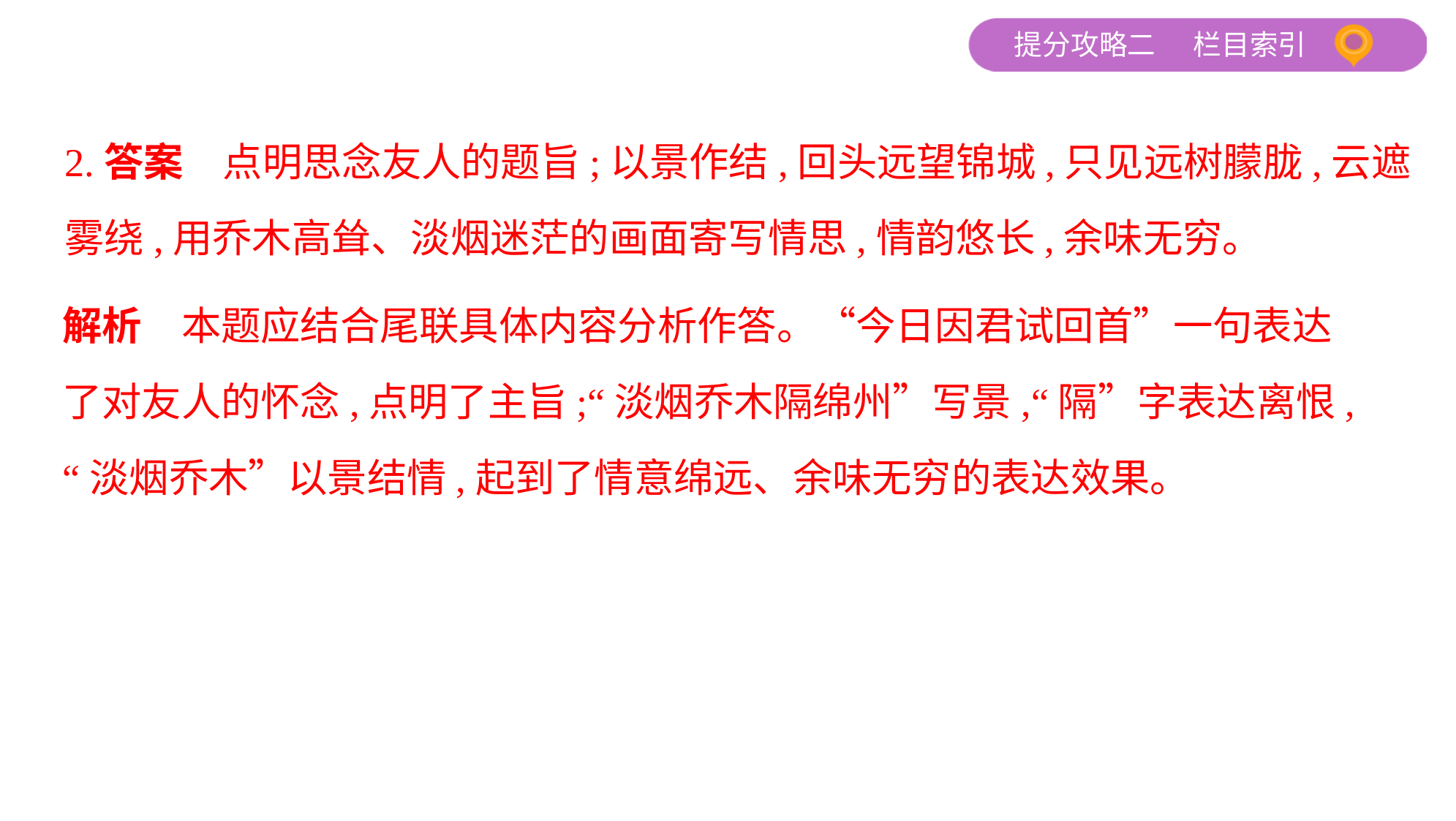

2.答案　点明思念友人的题旨;以景作结,回头远望锦城,只见远树朦胧,云遮
雾绕,用乔木高耸、淡烟迷茫的画面寄写情思,情韵悠长,余味无穷。
解析　本题应结合尾联具体内容分析作答。“今日因君试回首”一句表达
了对友人的怀念,点明了主旨;“淡烟乔木隔绵州”写景,“隔”字表达离恨,
“淡烟乔木”以景结情,起到了情意绵远、余味无穷的表达效果。